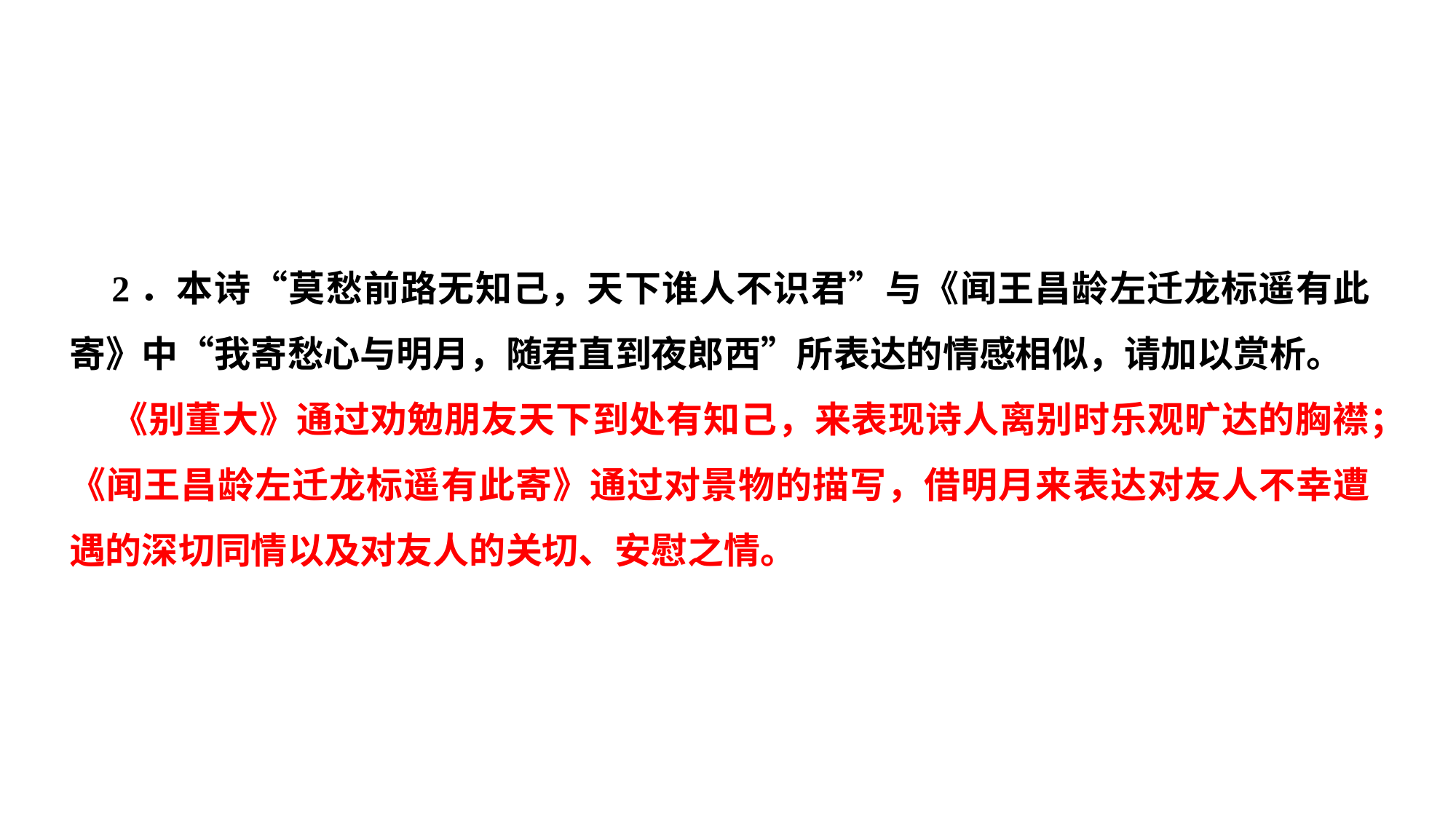

2．本诗“莫愁前路无知己，天下谁人不识君”与《闻王昌龄左迁龙标遥有此寄》中“我寄愁心与明月，随君直到夜郎西”所表达的情感相似，请加以赏析。
《别董大》通过劝勉朋友天下到处有知己，来表现诗人离别时乐观旷达的胸襟；《闻王昌龄左迁龙标遥有此寄》通过对景物的描写，借明月来表达对友人不幸遭遇的深切同情以及对友人的关切、安慰之情。